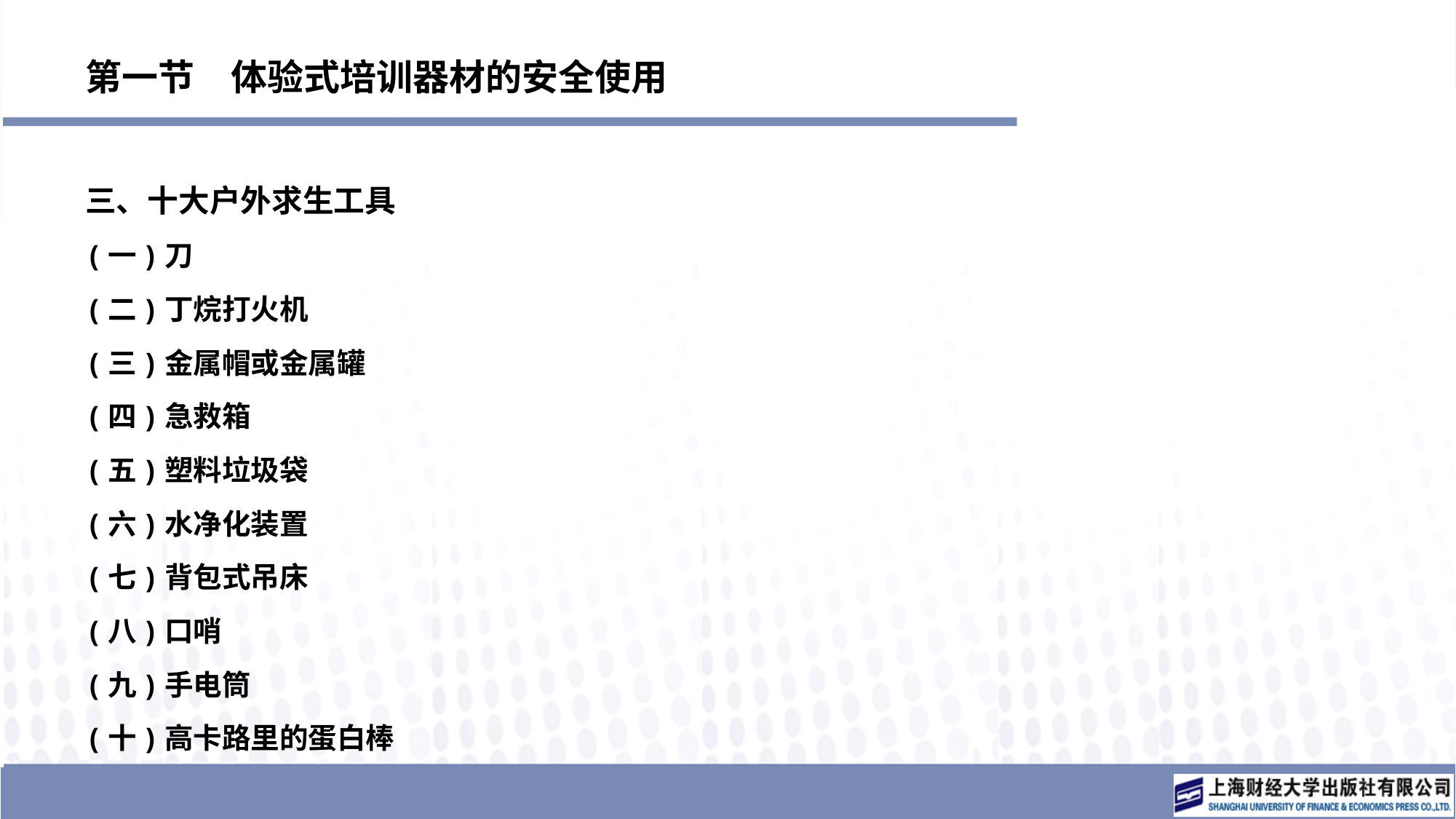

# 第一节　体验式培训器材的安全使用
三、十大户外求生工具
(一)刀
(二)丁烷打火机
(三)金属帽或金属罐
(四)急救箱
(五)塑料垃圾袋
(六)水净化装置
(七)背包式吊床
(八)口哨
(九)手电筒
(十)高卡路里的蛋白棒